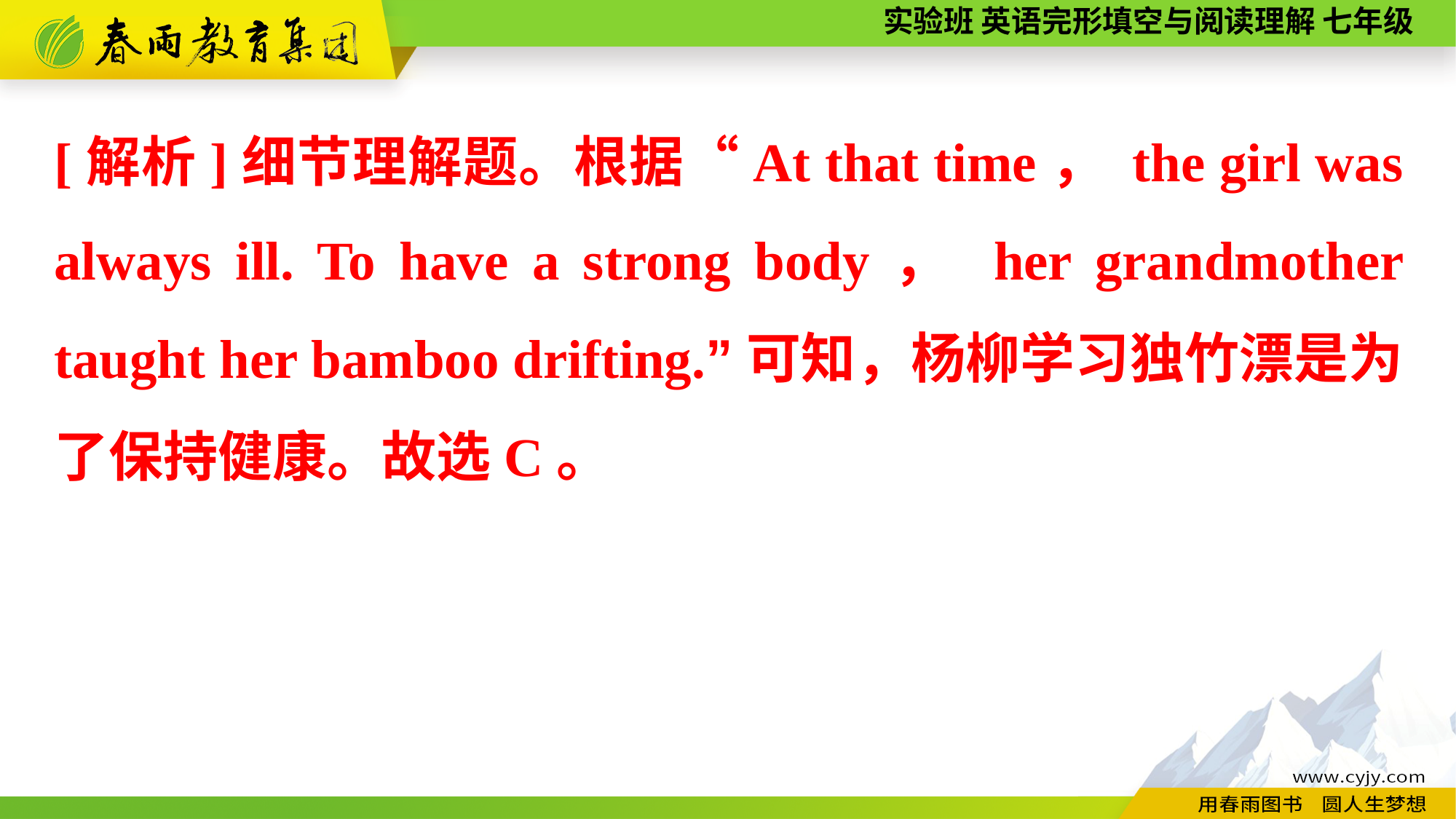

[解析]细节理解题。根据“At that time， the girl was always ill. To have a strong body， her grandmother taught her bamboo drifting.”可知，杨柳学习独竹漂是为了保持健康。故选C。